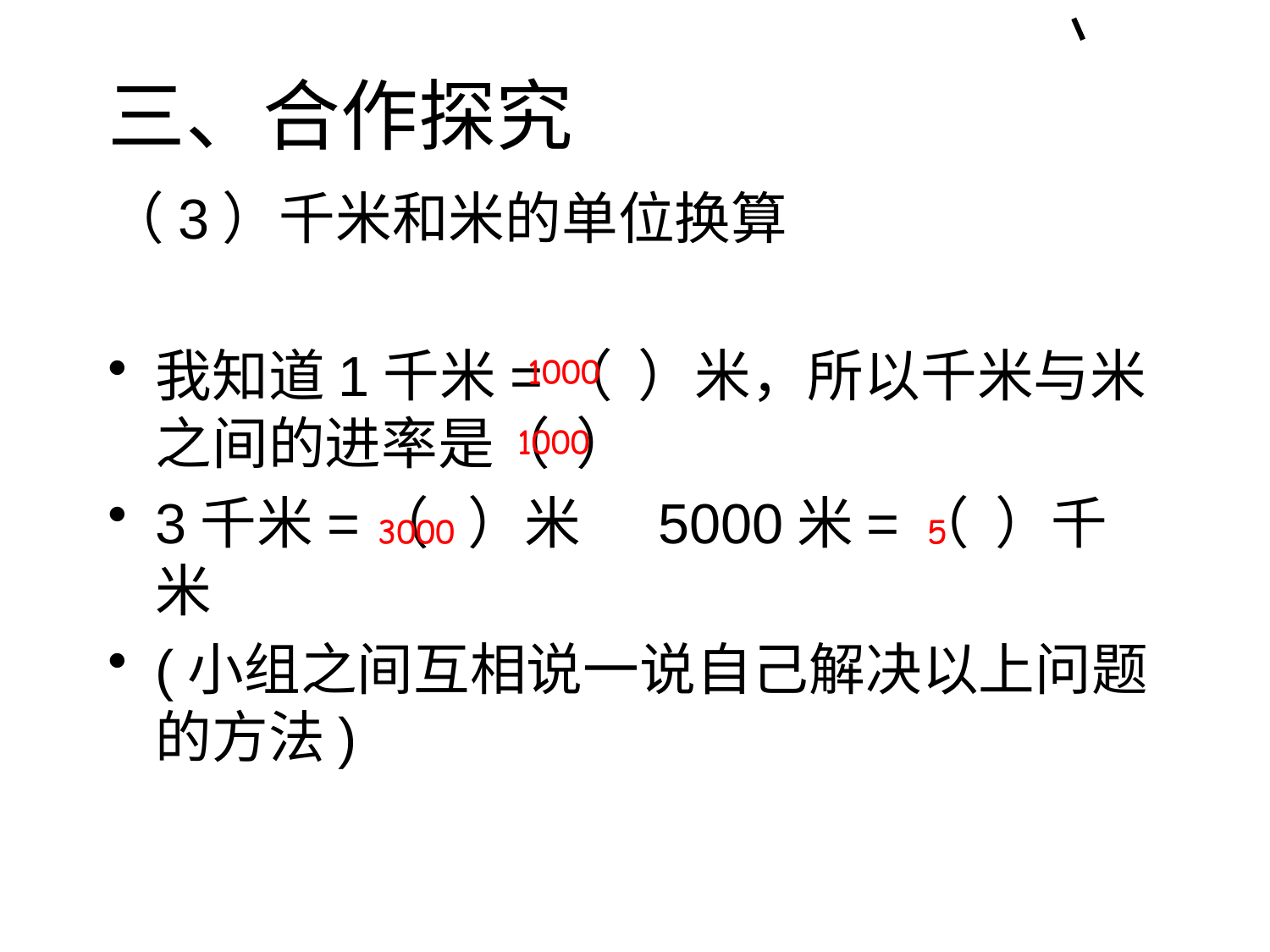

# 三、合作探究
（3）千米和米的单位换算

我知道1千米=（  ）米，所以千米与米之间的进率是（  ）
3千米=（   ）米     5000米=（  ）千米
(小组之间互相说一说自己解决以上问题的方法)
1000
1000
3000
5